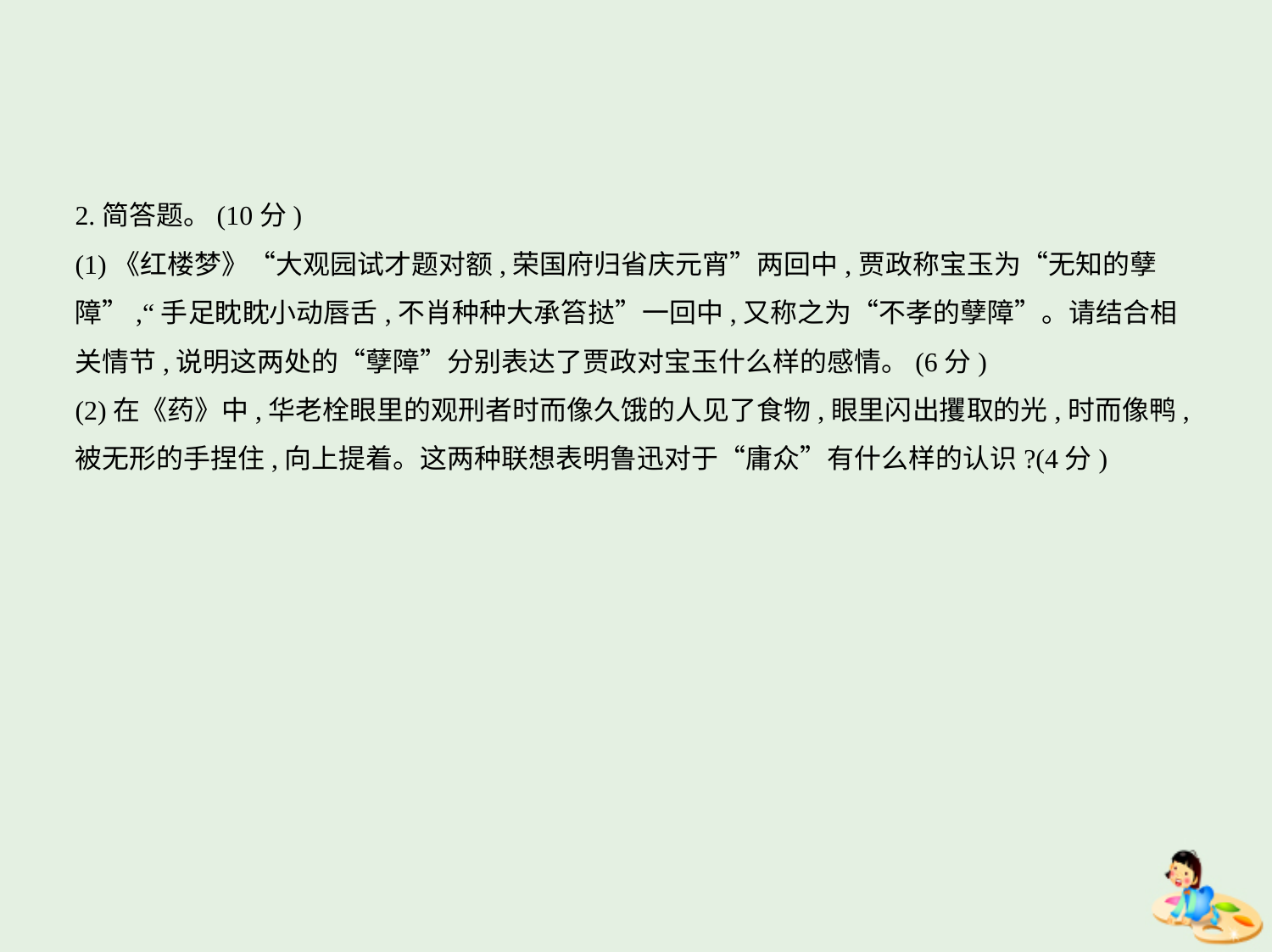

2.简答题。(10分)
(1)《红楼梦》“大观园试才题对额,荣国府归省庆元宵”两回中,贾政称宝玉为“无知的孽
障”,“手足眈眈小动唇舌,不肖种种大承笞挞”一回中,又称之为“不孝的孽障”。请结合相
关情节,说明这两处的“孽障”分别表达了贾政对宝玉什么样的感情。(6分)
(2)在《药》中,华老栓眼里的观刑者时而像久饿的人见了食物,眼里闪出攫取的光,时而像鸭,
被无形的手捏住,向上提着。这两种联想表明鲁迅对于“庸众”有什么样的认识?(4分)